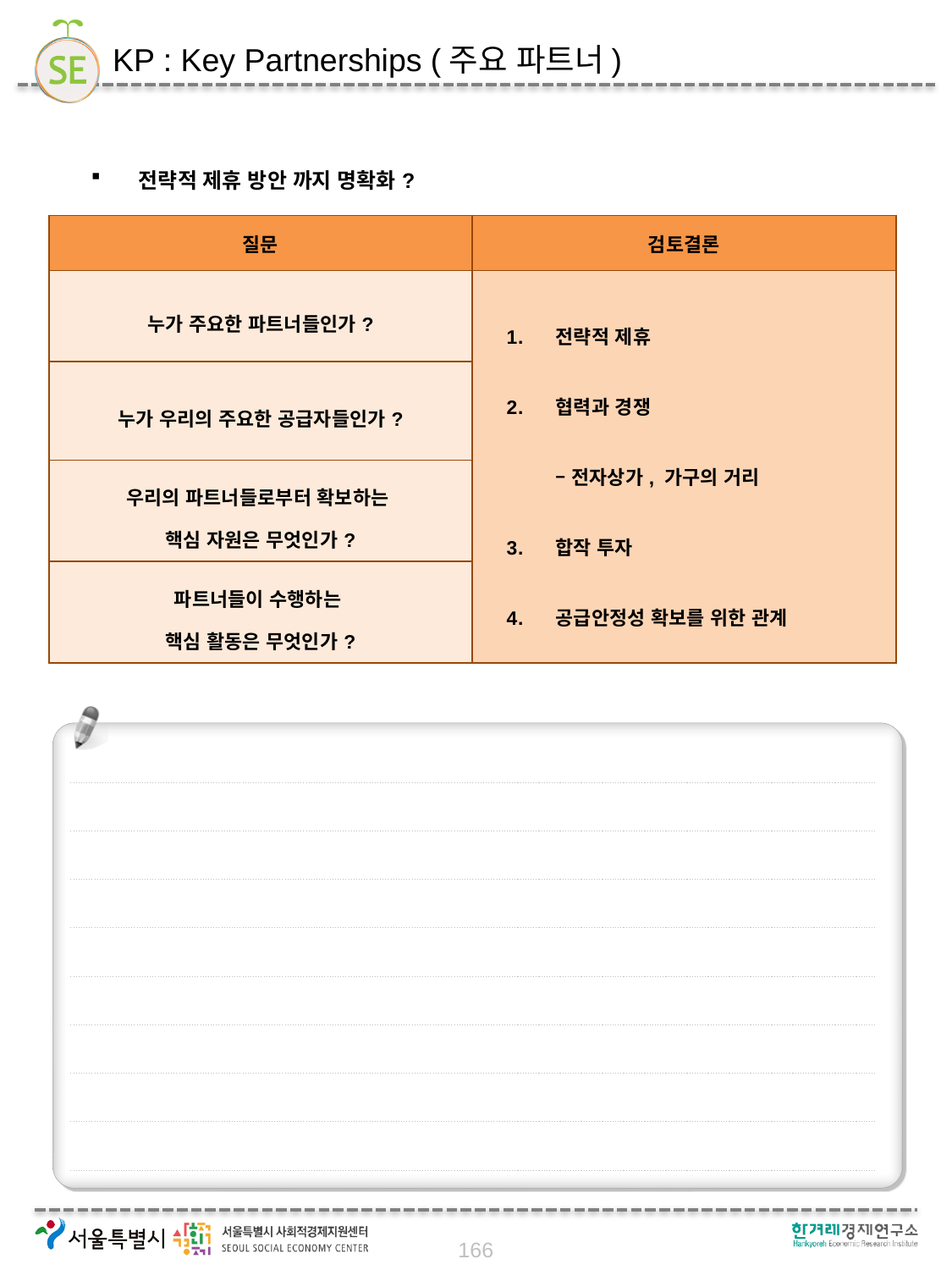

# KP : Key Partnerships (주요 파트너)
전략적 제휴 방안 까지 명확화?
| 질문 | 검토결론 |
| --- | --- |
| 누가 주요한 파트너들인가? | 전략적 제휴 협력과 경쟁 – 전자상가, 가구의 거리 합작 투자 공급안정성 확보를 위한 관계 |
| 누가 우리의 주요한 공급자들인가? |  |
| 우리의 파트너들로부터 확보하는 핵심 자원은 무엇인가? |  |
| 파트너들이 수행하는 핵심 활동은 무엇인가? |  |
166